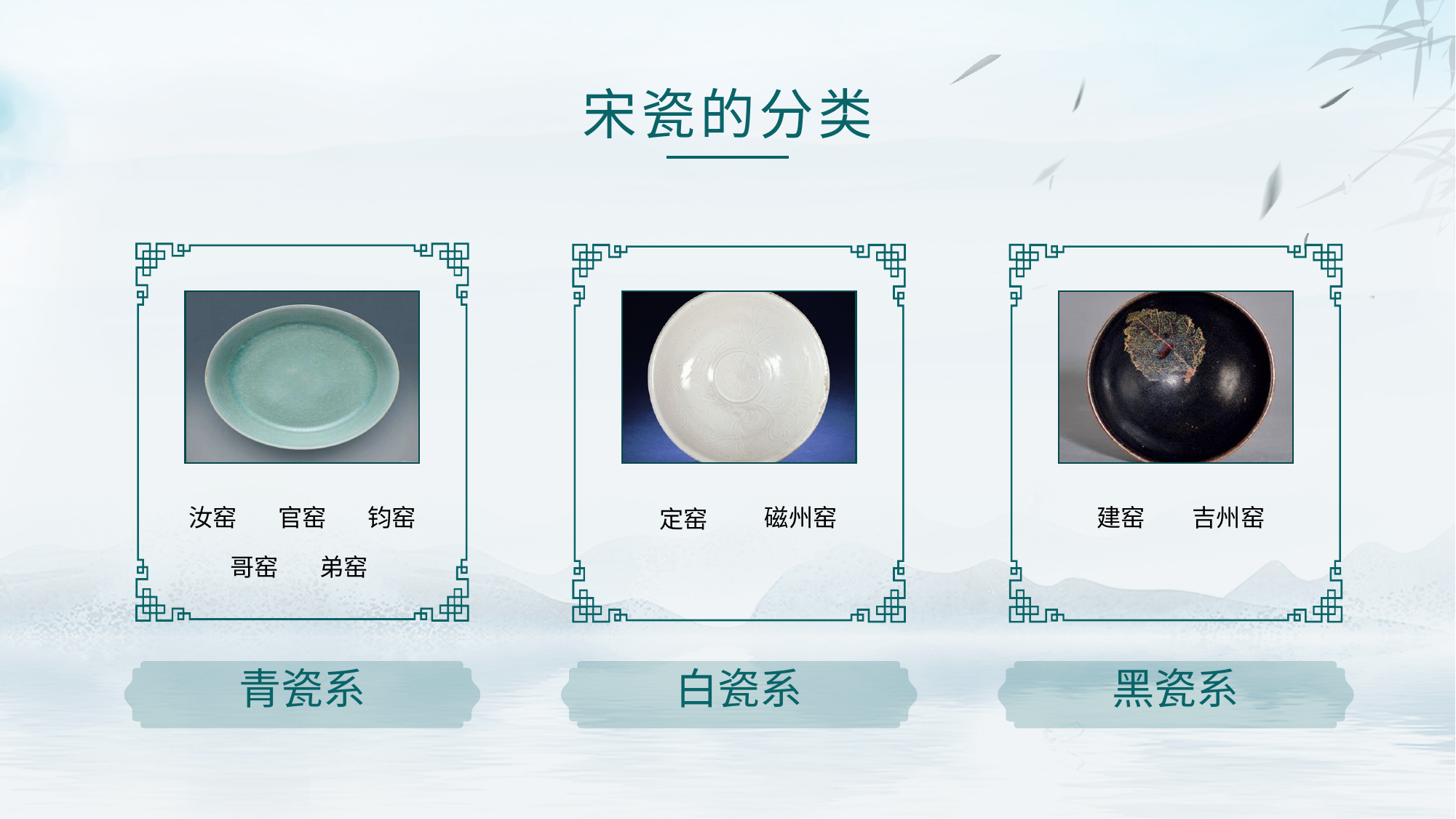

宋瓷的分类

官窑
钧窑
磁州窑
建窑
吉州窑
汝窑
定窑
哥窑
弟窑

黑瓷系

青瓷系

白瓷系